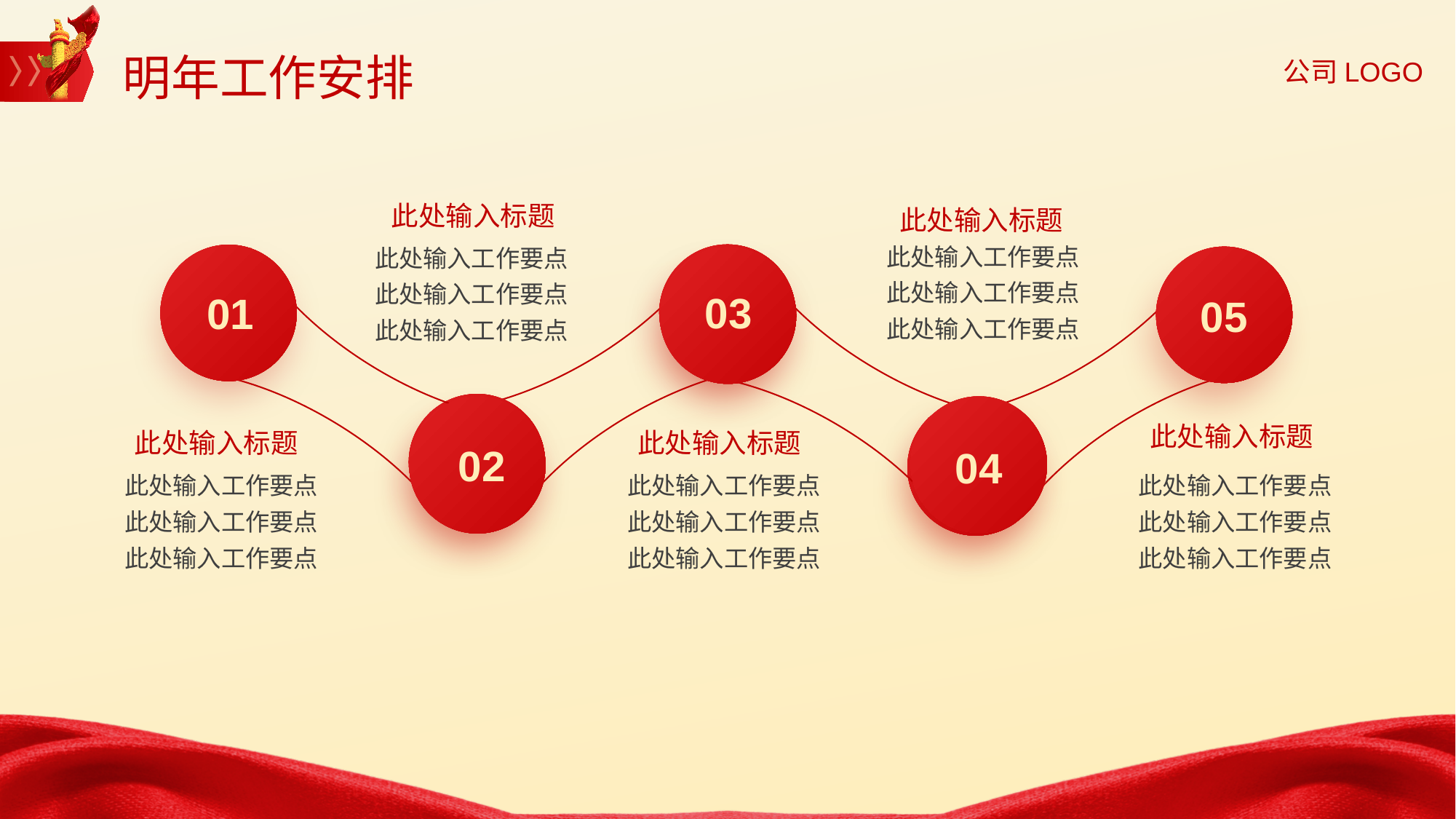

明年工作安排
此处输入标题
此处输入标题
此处输入工作要点
此处输入工作要点
此处输入工作要点
此处输入工作要点
此处输入工作要点
此处输入工作要点
03
01
05

此处输入标题
此处输入标题
此处输入标题
02
04
此处输入工作要点
此处输入工作要点
此处输入工作要点
此处输入工作要点
此处输入工作要点
此处输入工作要点
此处输入工作要点
此处输入工作要点
此处输入工作要点